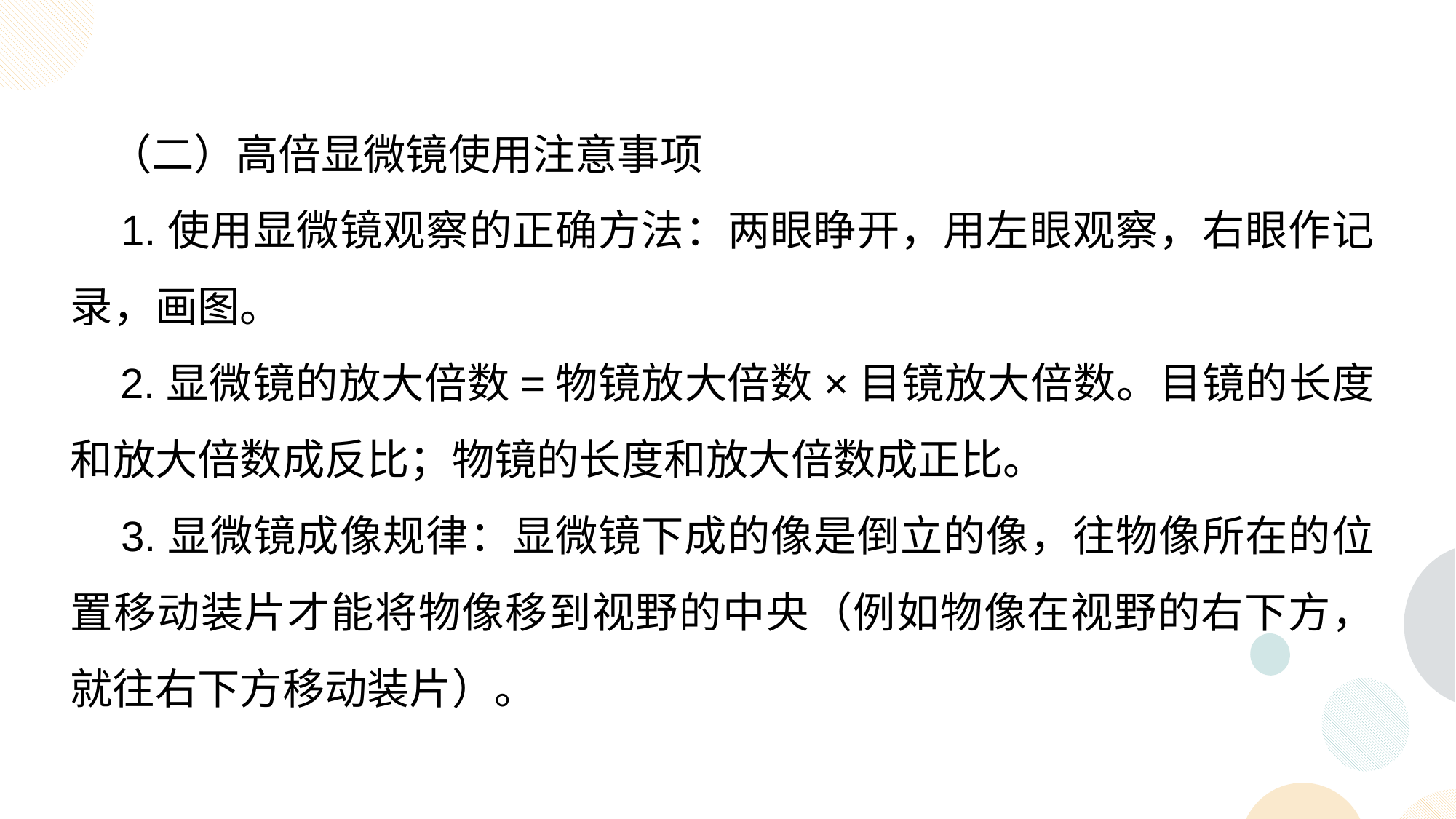

（二）高倍显微镜使用注意事项
    1.使用显微镜观察的正确方法：两眼睁开，用左眼观察，右眼作记录，画图。
    2.显微镜的放大倍数=物镜放大倍数×目镜放大倍数。目镜的长度和放大倍数成反比；物镜的长度和放大倍数成正比。
    3.显微镜成像规律：显微镜下成的像是倒立的像，往物像所在的位置移动装片才能将物像移到视野的中央（例如物像在视野的右下方，就往右下方移动装片）。